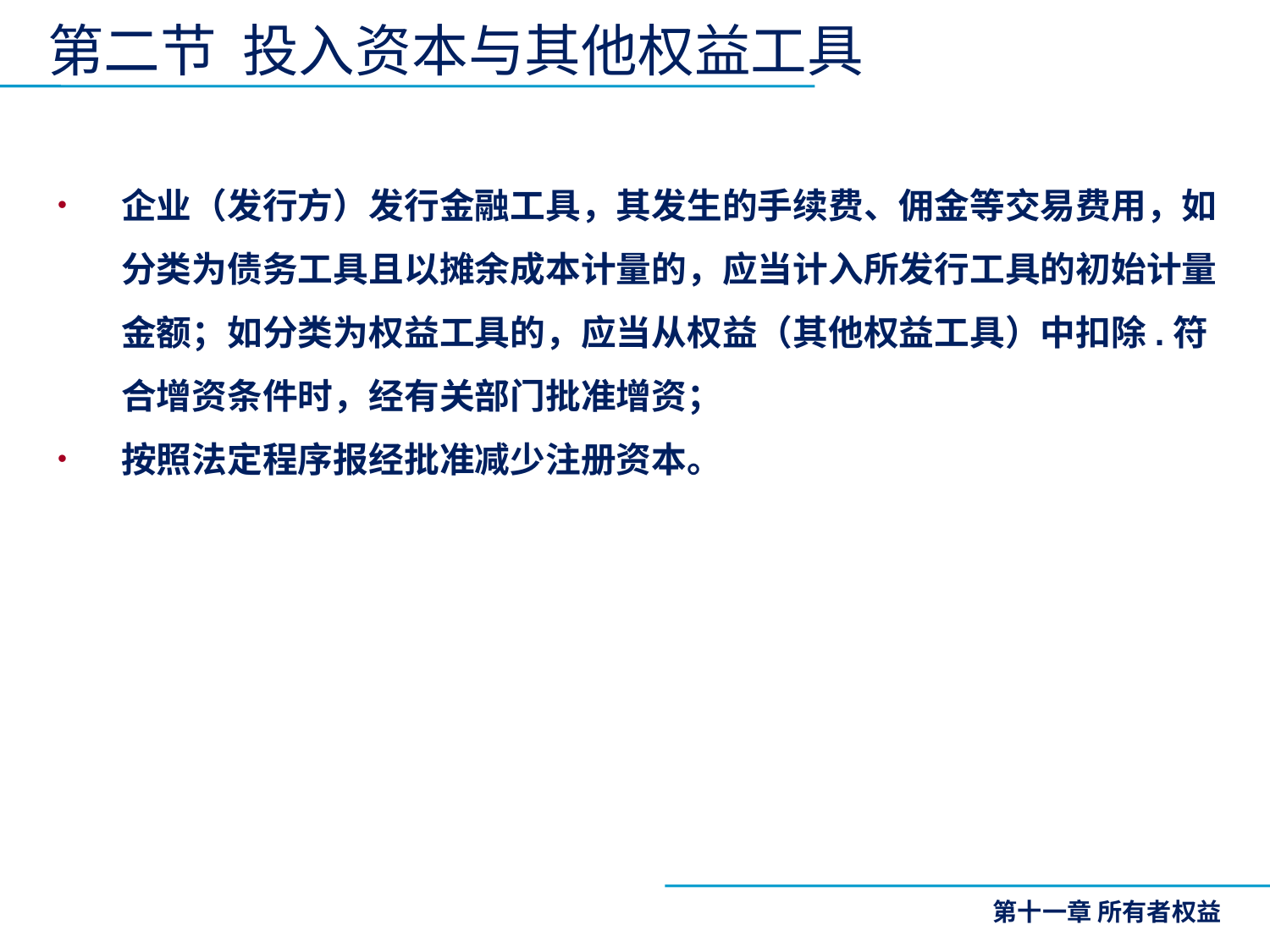

# 第二节  投入资本与其他权益工具
企业（发行方）发行金融工具，其发生的手续费、佣金等交易费用，如分类为债务工具且以摊余成本计量的，应当计入所发行工具的初始计量金额；如分类为权益工具的，应当从权益（其他权益工具）中扣除.符合增资条件时，经有关部门批准增资；
按照法定程序报经批准减少注册资本。